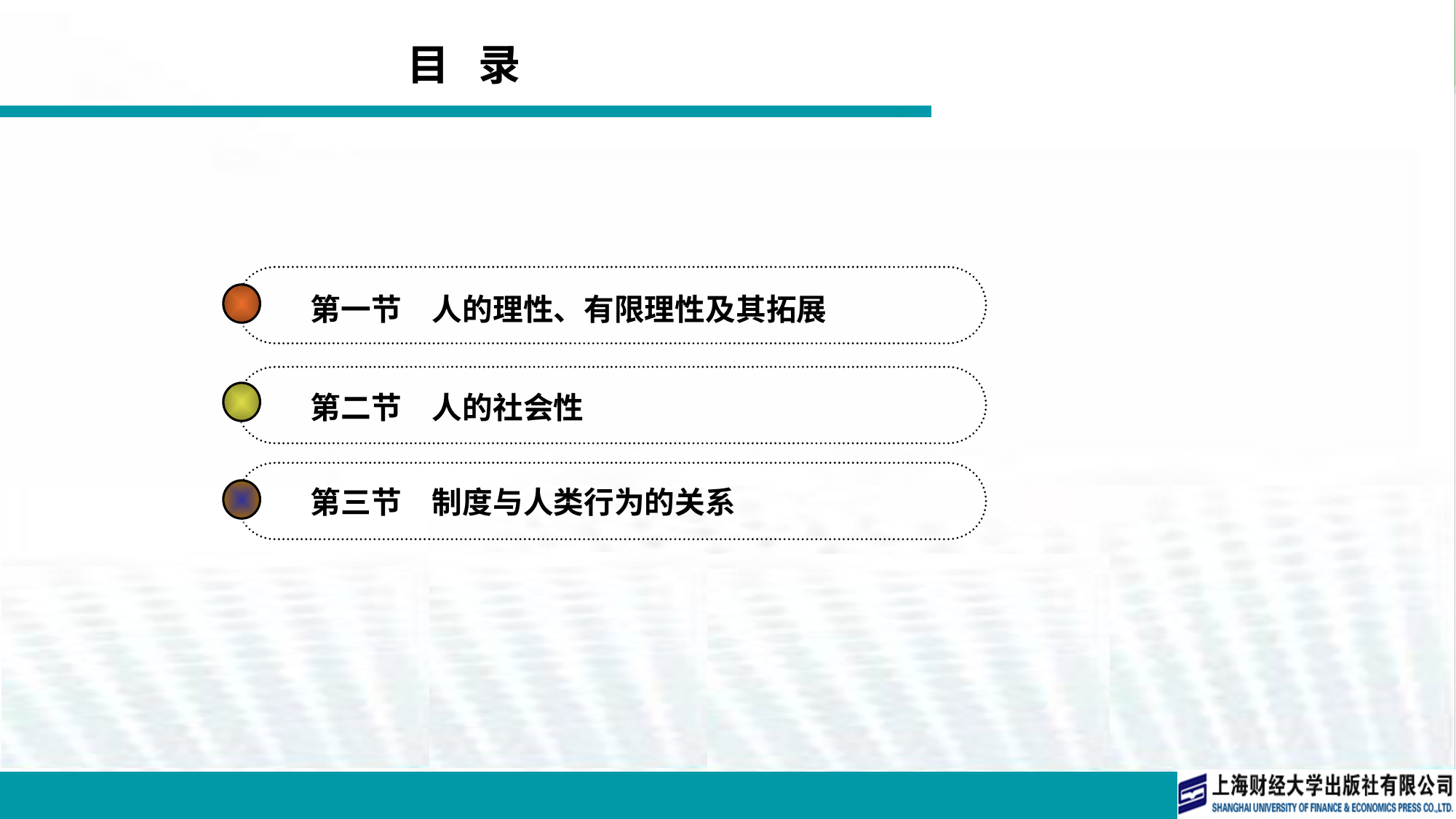

目   录

第一节　人的理性、有限理性及其拓展

第二节　人的社会性

第三节　制度与人类行为的关系